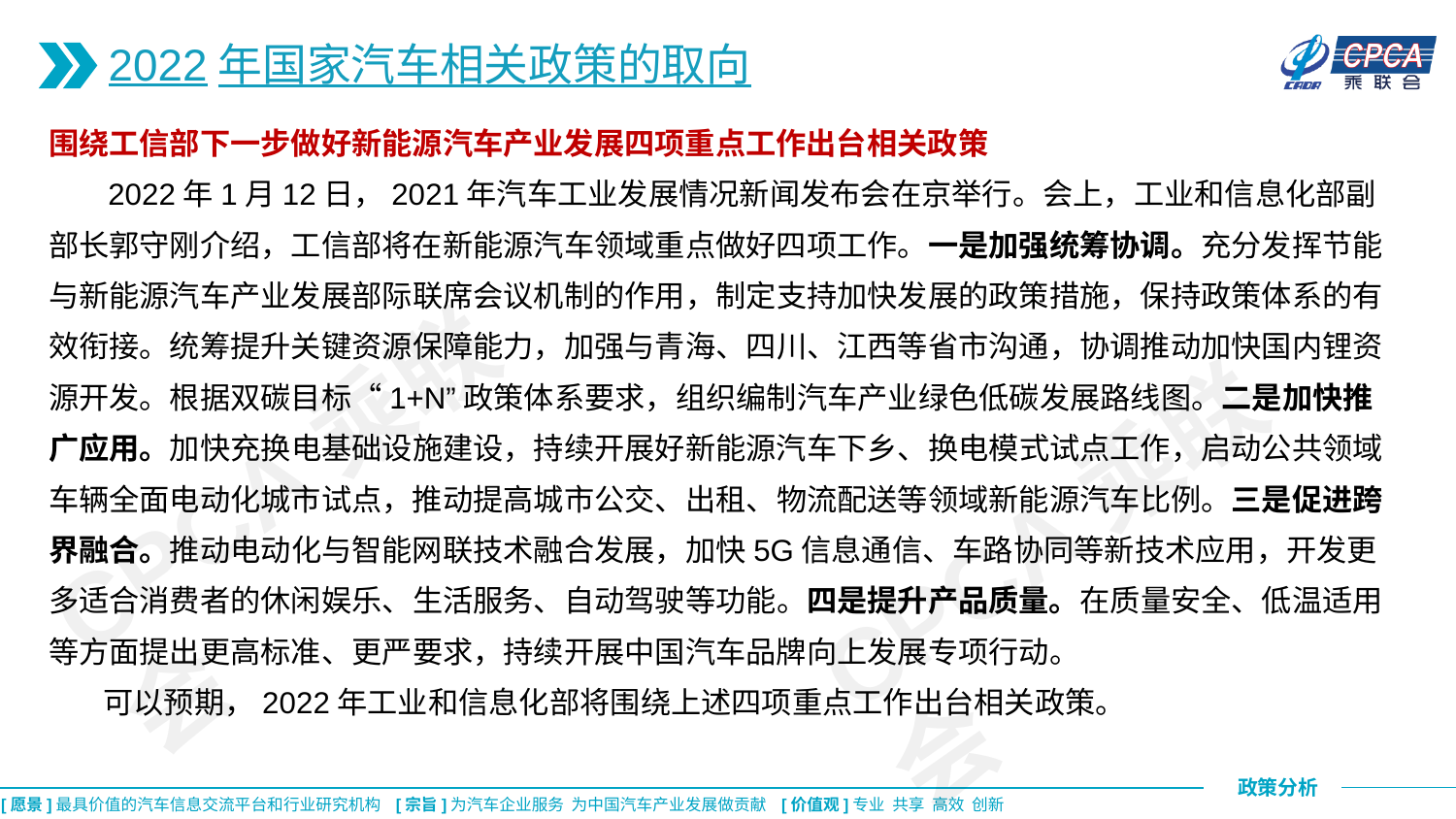

2022年国家汽车相关政策的取向
围绕工信部下一步做好新能源汽车产业发展四项重点工作出台相关政策
       2022年1月12日，2021年汽车工业发展情况新闻发布会在京举行。会上，工业和信息化部副部长郭守刚介绍，工信部将在新能源汽车领域重点做好四项工作。一是加强统筹协调。充分发挥节能与新能源汽车产业发展部际联席会议机制的作用，制定支持加快发展的政策措施，保持政策体系的有效衔接。统筹提升关键资源保障能力，加强与青海、四川、江西等省市沟通，协调推动加快国内锂资源开发。根据双碳目标“1+N”政策体系要求，组织编制汽车产业绿色低碳发展路线图。二是加快推广应用。加快充换电基础设施建设，持续开展好新能源汽车下乡、换电模式试点工作，启动公共领域车辆全面电动化城市试点，推动提高城市公交、出租、物流配送等领域新能源汽车比例。三是促进跨界融合。推动电动化与智能网联技术融合发展，加快5G信息通信、车路协同等新技术应用，开发更多适合消费者的休闲娱乐、生活服务、自动驾驶等功能。四是提升产品质量。在质量安全、低温适用等方面提出更高标准、更严要求，持续开展中国汽车品牌向上发展专项行动。
       可以预期，2022年工业和信息化部将围绕上述四项重点工作出台相关政策。
CPCA乘联会
CPCA乘联会